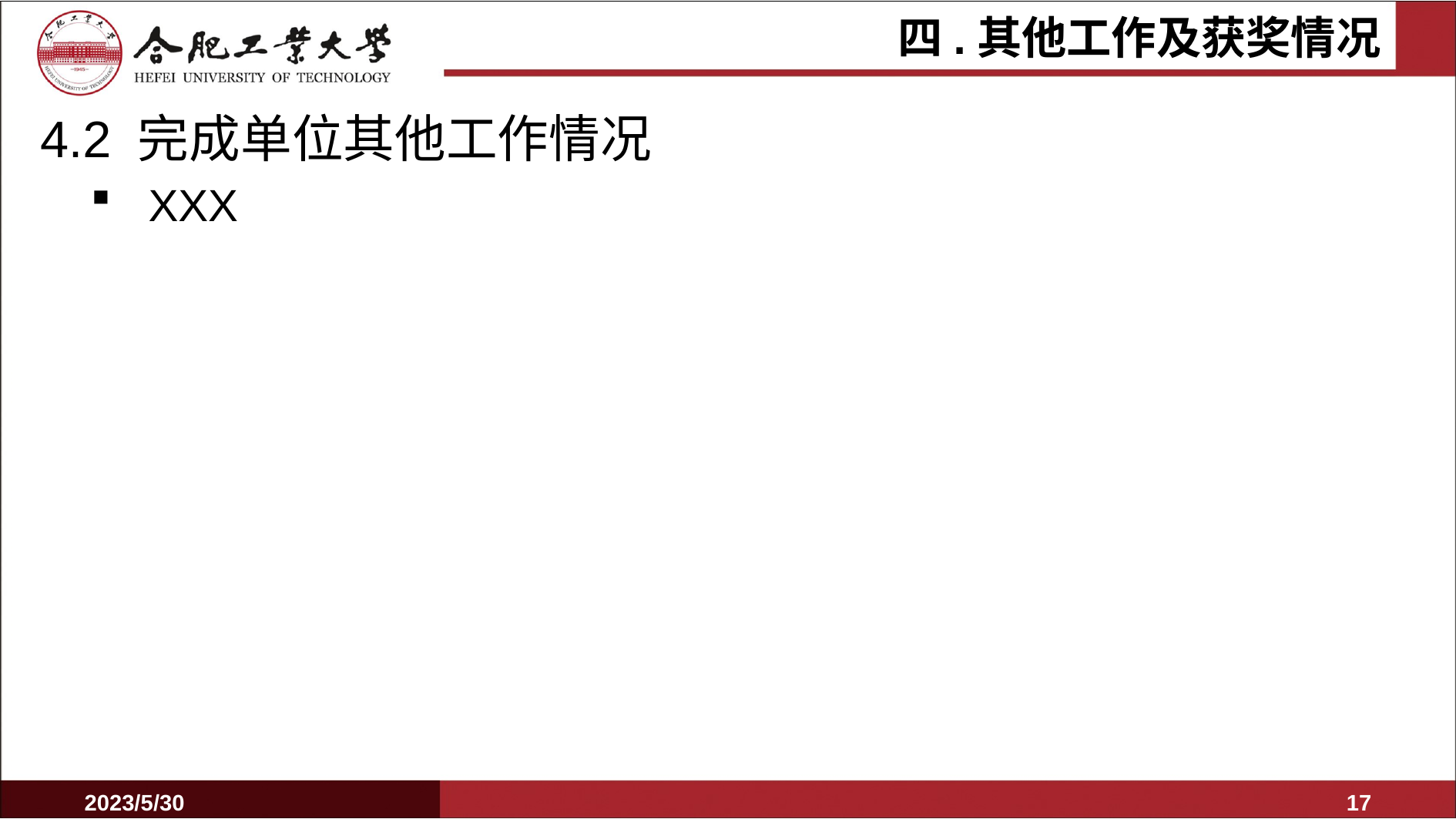

# 四.其他工作及获奖情况
4.2 完成单位其他工作情况
XXX

2023/5/30
17